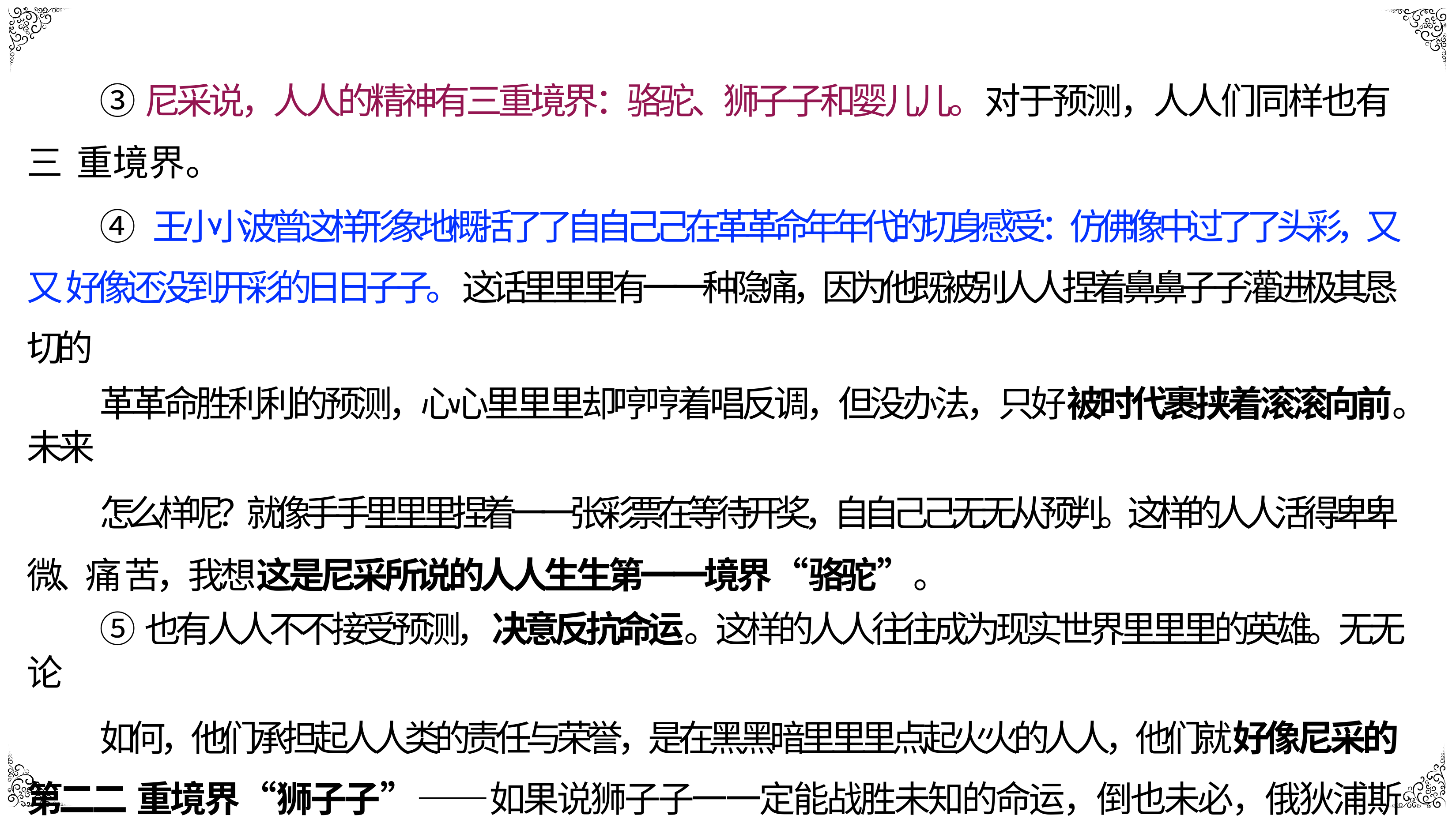

③尼采说，⼈人的精神有三重境界：骆驼、狮⼦子和婴⼉儿。对于预测，⼈人们同样也有三  重境界。
④ 王⼩小波曾这样形象地概括了了⾃自⼰己在⾰革命年年代的切身感受：仿佛像中过了了头彩，⼜又  好像还没到开彩的⽇日⼦子。这话⾥里里有⼀一种隐痛，因为他既被别⼈人捏着⿐鼻⼦子灌进极其恳切的
⾰革命胜利利的预测，⼼心⾥里里却哼哼着唱反调，但没办法，只好被时代裹挟着滚滚向前。未来
怎么样呢？就像⼿手⾥里里捏着⼀一张彩票在等待开奖，⾃自⼰己⽆无从预判。这样的⼈人活得卑卑微、痛  苦，我想这是尼采所说的⼈人⽣生第⼀一境界“骆驼”。
⑤也有⼈人不不接受预测，决意反抗命运。这样的⼈人往往成为现实世界⾥里里的英雄。⽆无论
如何，他们承担起⼈人类的责任与荣誉，是在⿊黑暗⾥里里点起⽕火的⼈人，他们就好像尼采的第⼆二  重境界“狮⼦子”——如果说狮⼦子⼀一定能战胜未知的命运，倒也未必，俄狄浦斯奋起，却被
命运扼住了了咽咽喉。